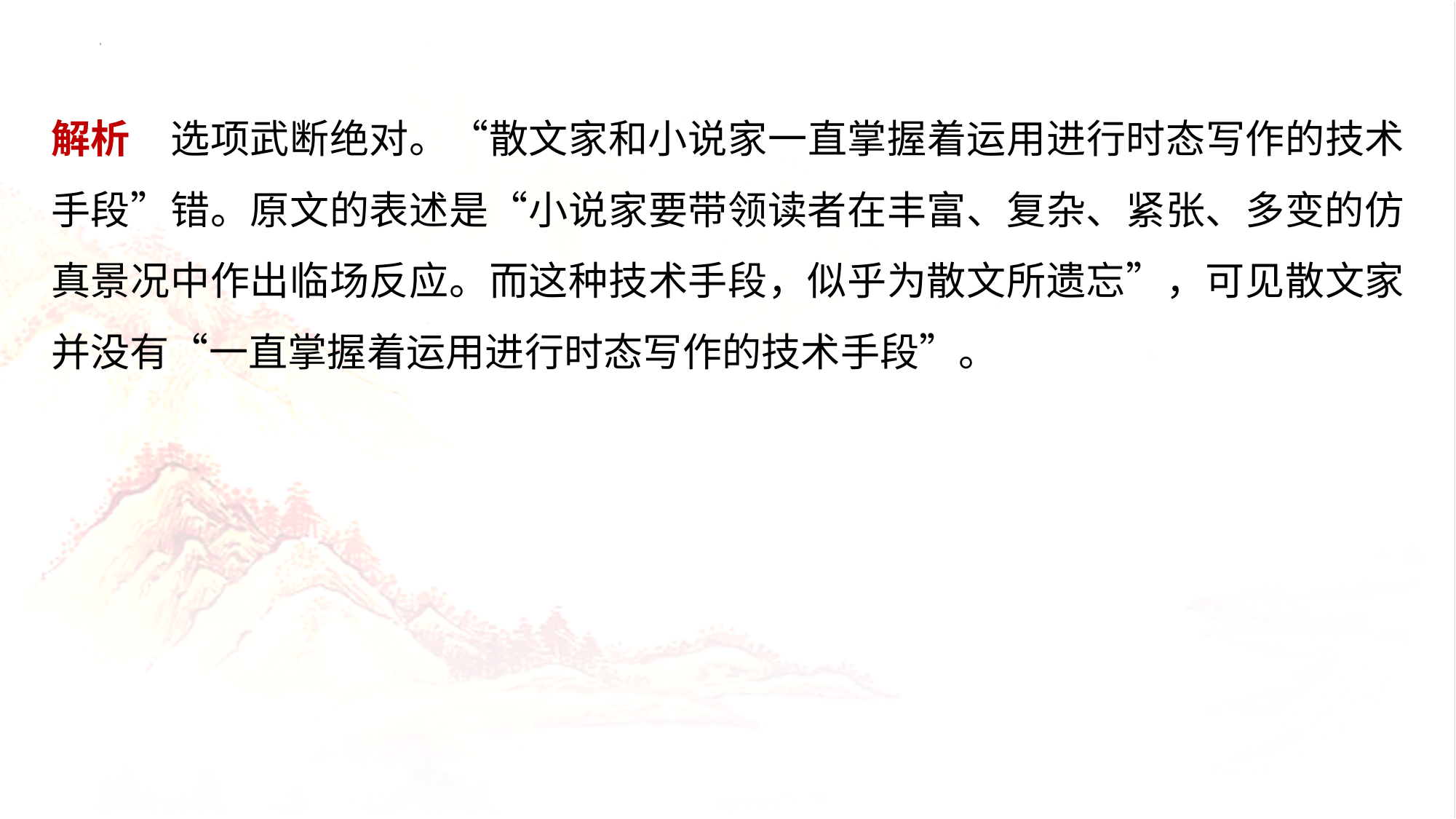

解析　选项武断绝对。“散文家和小说家一直掌握着运用进行时态写作的技术手段”错。原文的表述是“小说家要带领读者在丰富、复杂、紧张、多变的仿真景况中作出临场反应。而这种技术手段，似乎为散文所遗忘”，可见散文家并没有“一直掌握着运用进行时态写作的技术手段”。